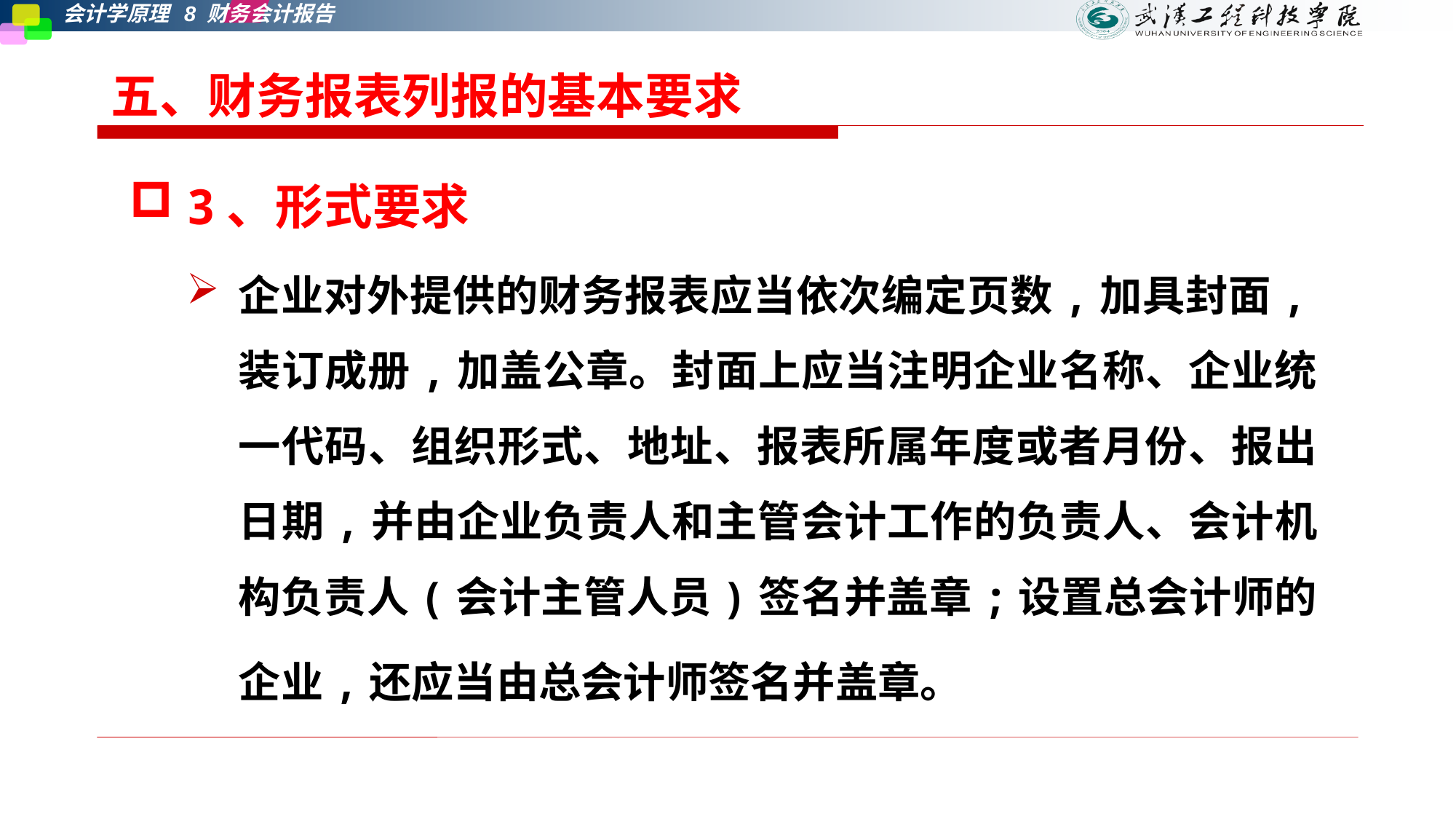

五、财务报表列报的基本要求
3、形式要求
企业对外提供的财务报表应当依次编定页数,加具封面,装订成册,加盖公章。封面上应当注明企业名称、企业统一代码、组织形式、地址、报表所属年度或者月份、报出日期,并由企业负责人和主管会计工作的负责人、会计机构负责人(会计主管人员)签名并盖章;设置总会计师的企业,还应当由总会计师签名并盖章。